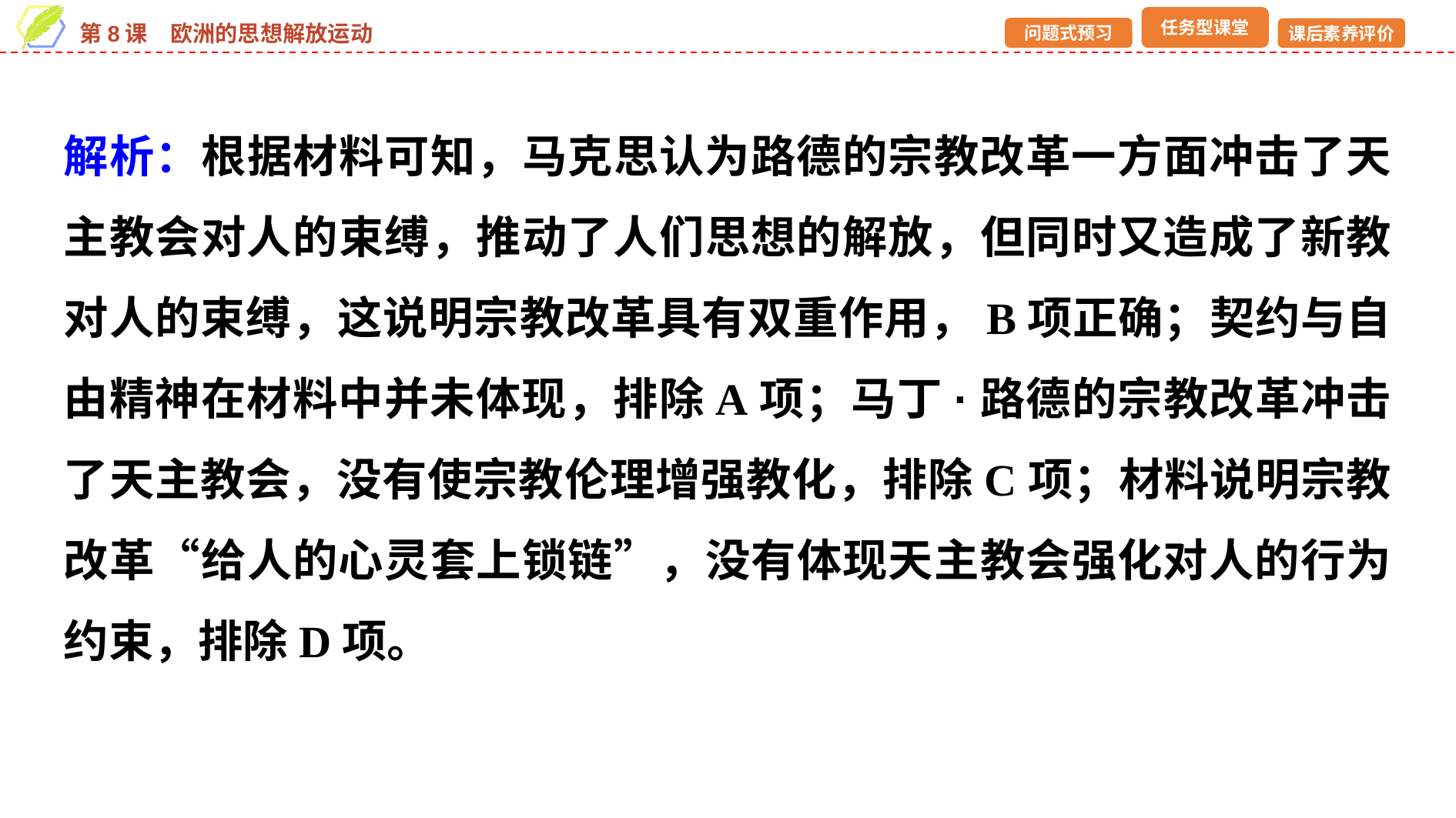

解析：根据材料可知，马克思认为路德的宗教改革一方面冲击了天主教会对人的束缚，推动了人们思想的解放，但同时又造成了新教对人的束缚，这说明宗教改革具有双重作用，B项正确；契约与自由精神在材料中并未体现，排除A项；马丁·路德的宗教改革冲击了天主教会，没有使宗教伦理增强教化，排除C项；材料说明宗教改革“给人的心灵套上锁链”，没有体现天主教会强化对人的行为约束，排除D项。